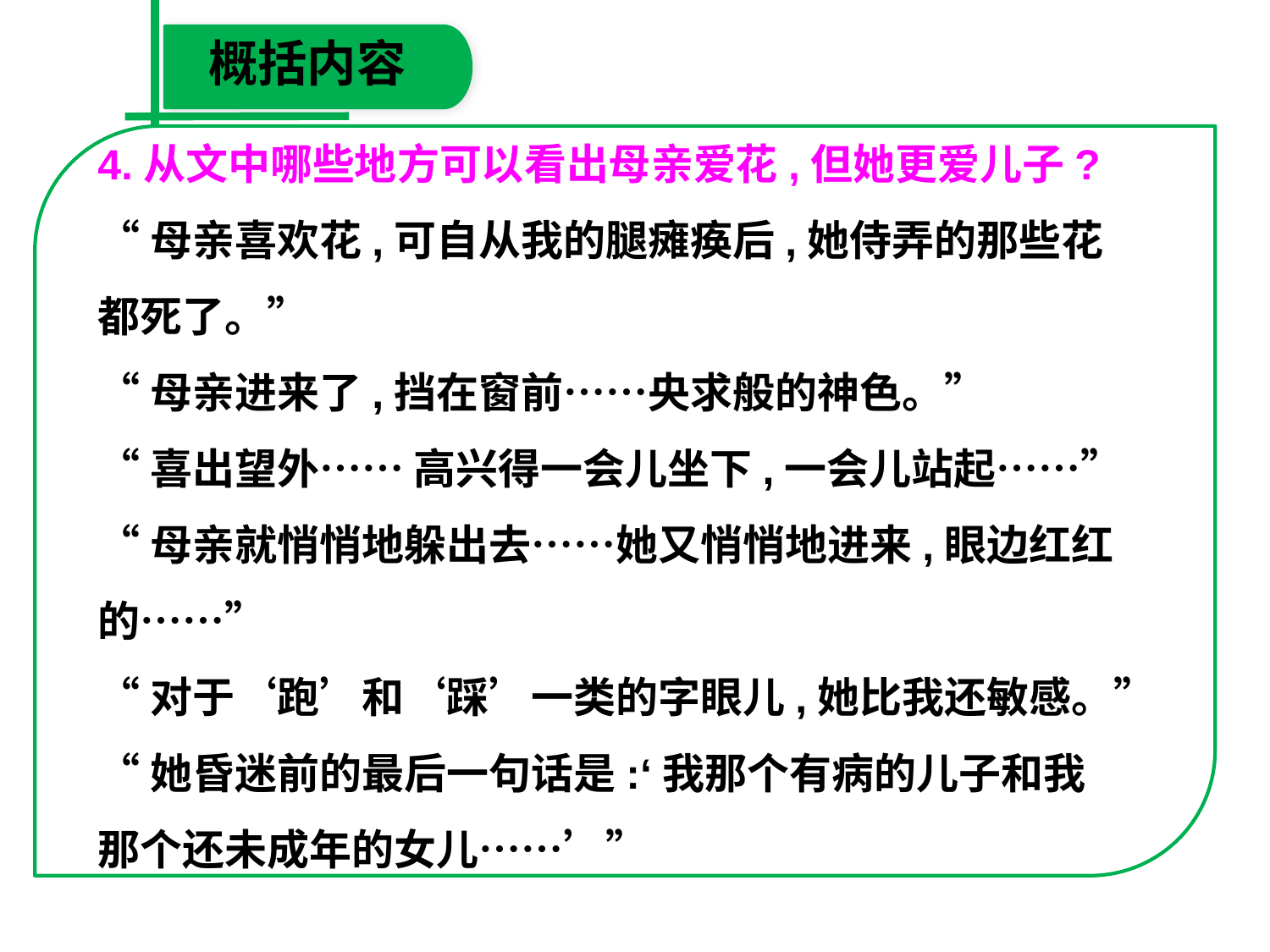

概括内容
4.从文中哪些地方可以看出母亲爱花,但她更爱儿子?
“母亲喜欢花,可自从我的腿瘫痪后,她侍弄的那些花
都死了。”
“母亲进来了,挡在窗前……央求般的神色。”
“喜出望外…… 高兴得一会儿坐下,一会儿站起……”
“母亲就悄悄地躲出去……她又悄悄地进来,眼边红红
的……”
“对于‘跑’和‘踩’一类的字眼儿,她比我还敏感。”
“她昏迷前的最后一句话是:‘我那个有病的儿子和我
那个还未成年的女儿……’”